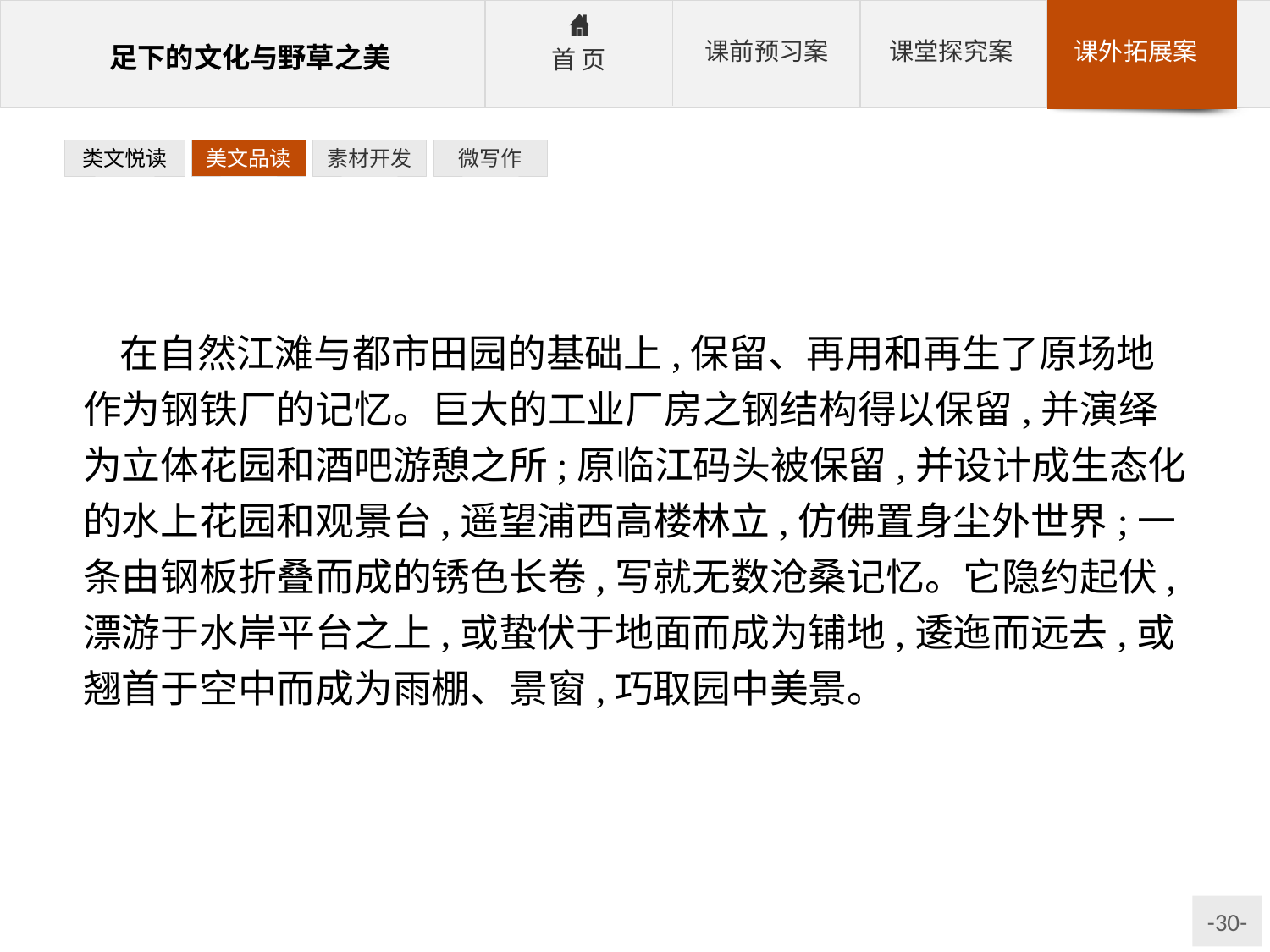

类文悦读
美文品读
素材开发
微写作
在自然江滩与都市田园的基础上,保留、再用和再生了原场地作为钢铁厂的记忆。巨大的工业厂房之钢结构得以保留,并演绎为立体花园和酒吧游憩之所;原临江码头被保留,并设计成生态化的水上花园和观景台,遥望浦西高楼林立,仿佛置身尘外世界;一条由钢板折叠而成的锈色长卷,写就无数沧桑记忆。它隐约起伏,漂游于水岸平台之上,或蛰伏于地面而成为铺地,逶迤而远去,或翘首于空中而成为雨棚、景窗,巧取园中美景。